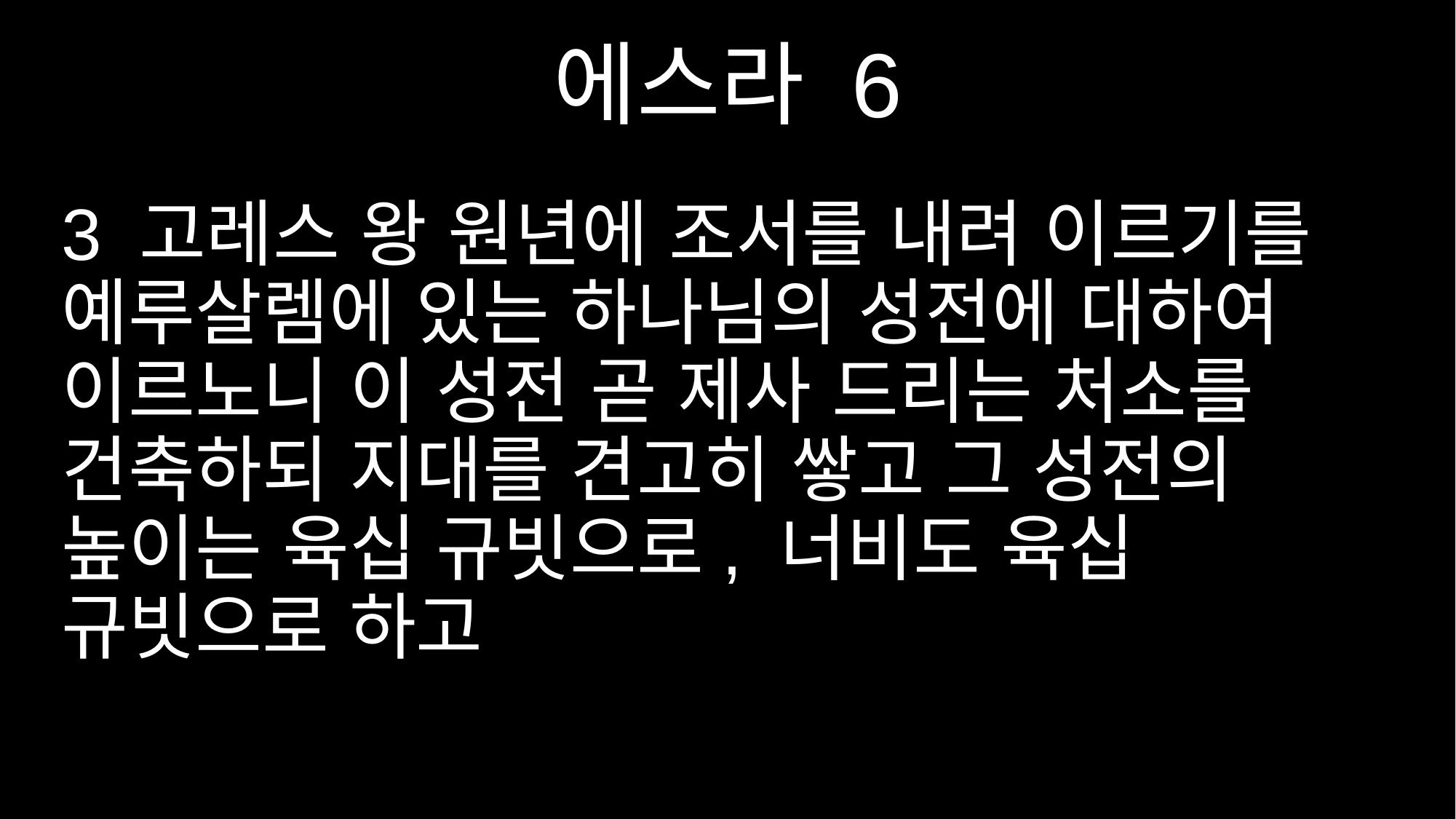

에스라 6
3 고레스 왕 원년에 조서를 내려 이르기를 예루살렘에 있는 하나님의 성전에 대하여 이르노니 이 성전 곧 제사 드리는 처소를 건축하되 지대를 견고히 쌓고 그 성전의 높이는 육십 규빗으로, 너비도 육십 규빗으로 하고